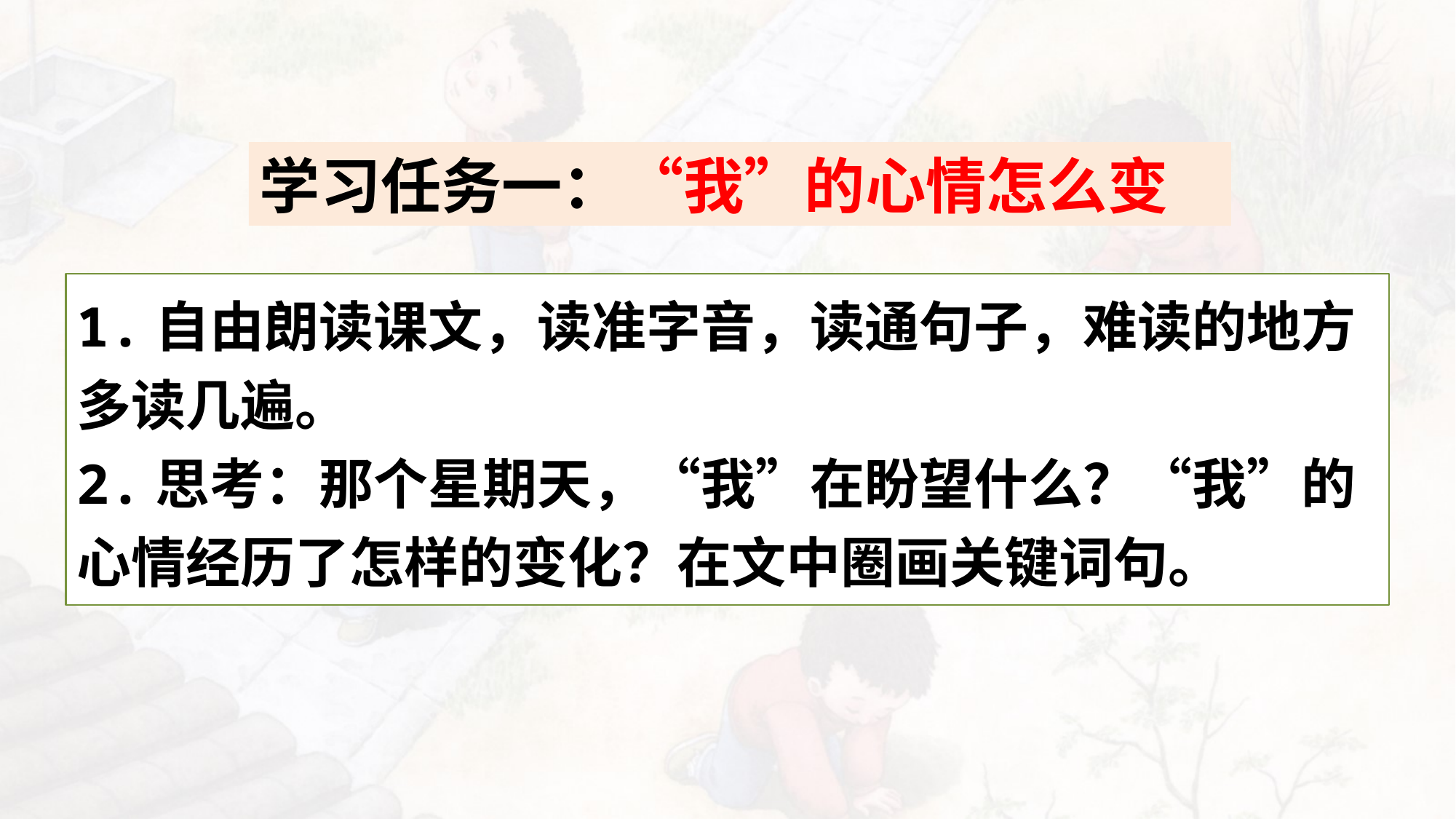

学习任务一：“我”的心情怎么变
1.自由朗读课文，读准字音，读通句子，难读的地方多读几遍。
2.思考：那个星期天，“我”在盼望什么？“我”的心情经历了怎样的变化？在文中圈画关键词句。